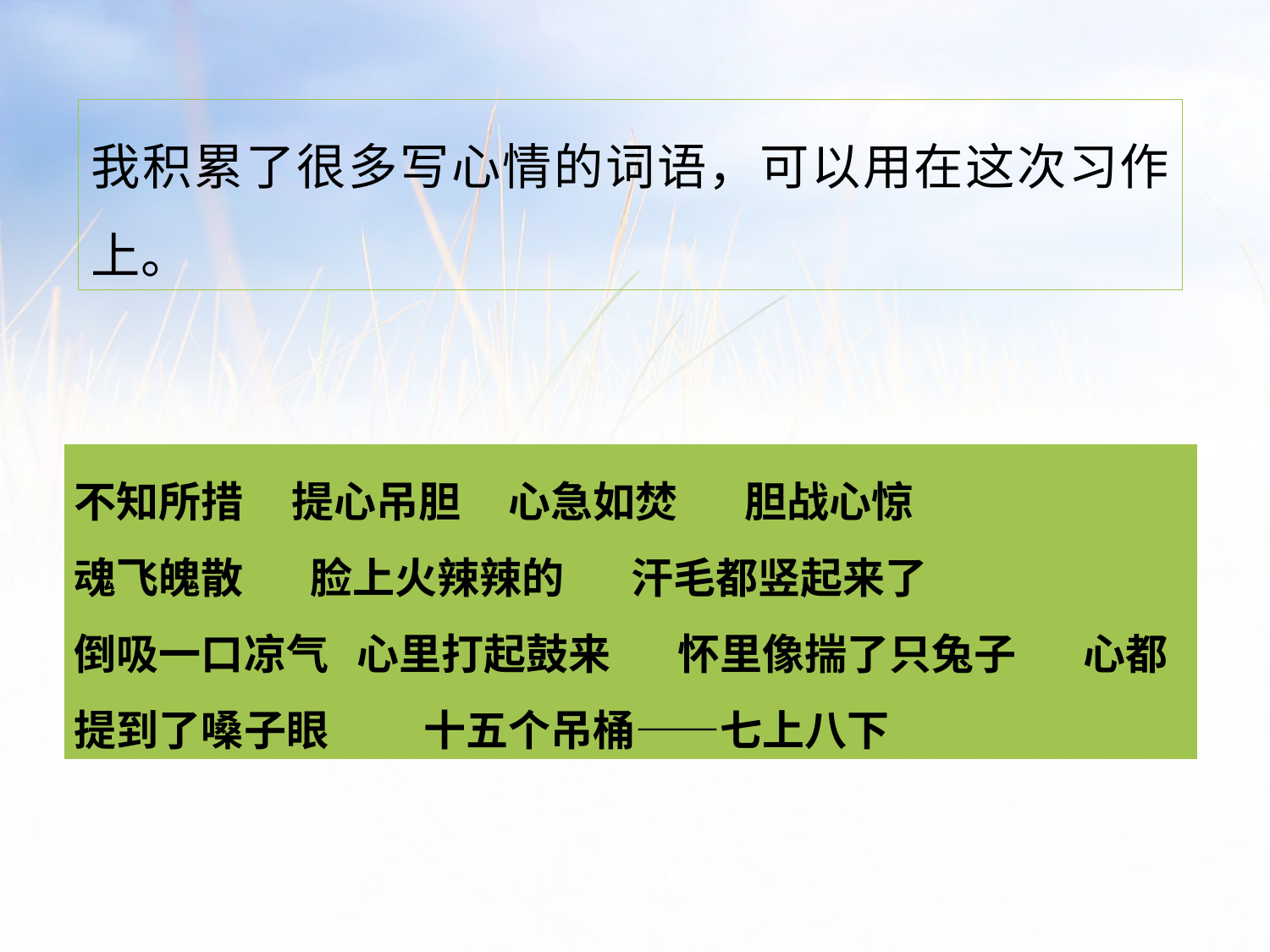

我积累了很多写心情的词语，可以用在这次习作上。

不知所措     提心吊胆     心急如焚       胆战心惊
魂飞魄散       脸上火辣辣的       汗毛都竖起来了
倒吸一口凉气   心里打起鼓来       怀里像揣了只兔子       心都提到了嗓子眼          十五个吊桶——七上八下